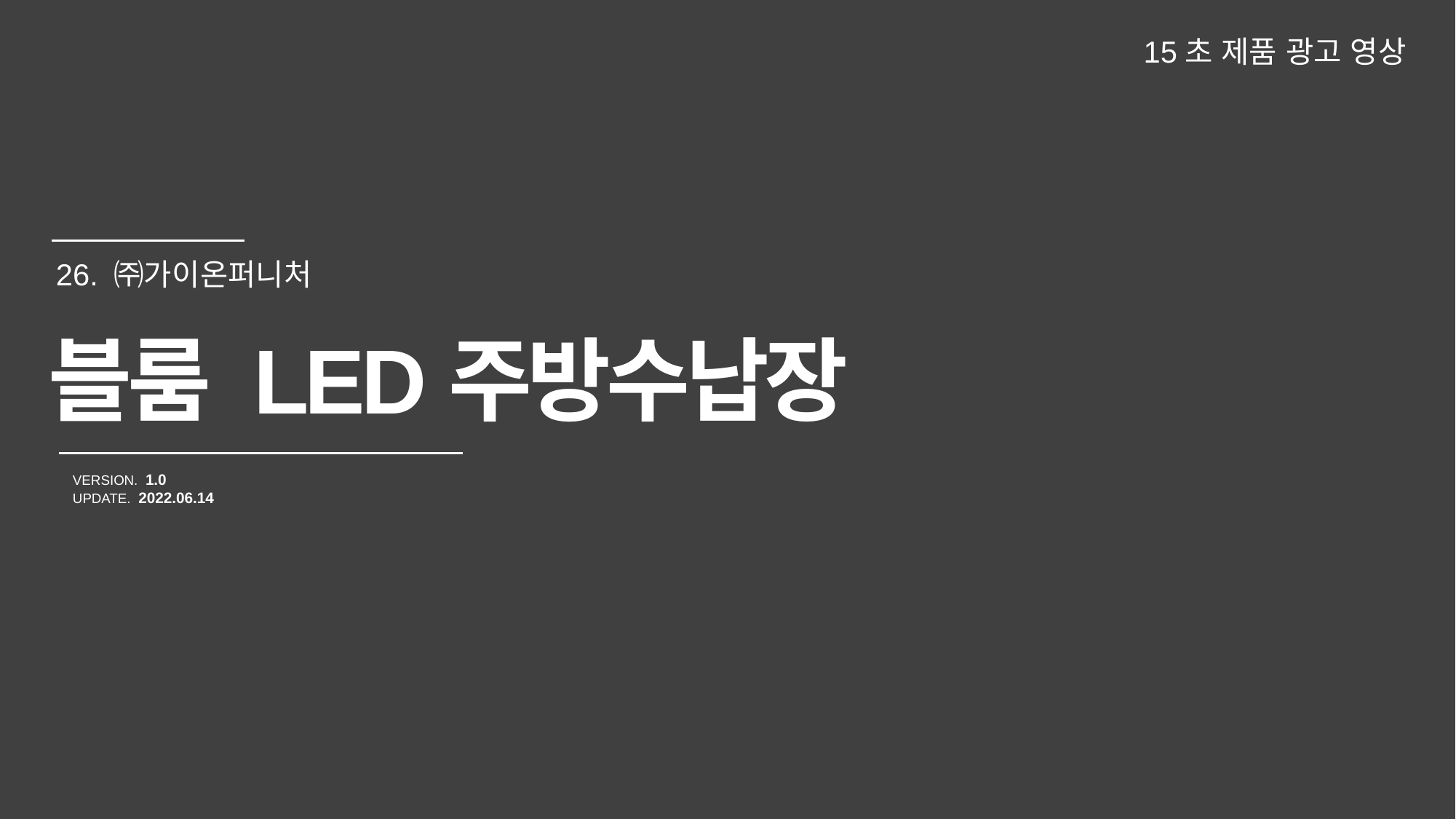

15초 제품 광고 영상
블룸 LED주방수납장
VERSION.  1.0
UPDATE.  2022.06.14

26. ㈜가이온퍼니처